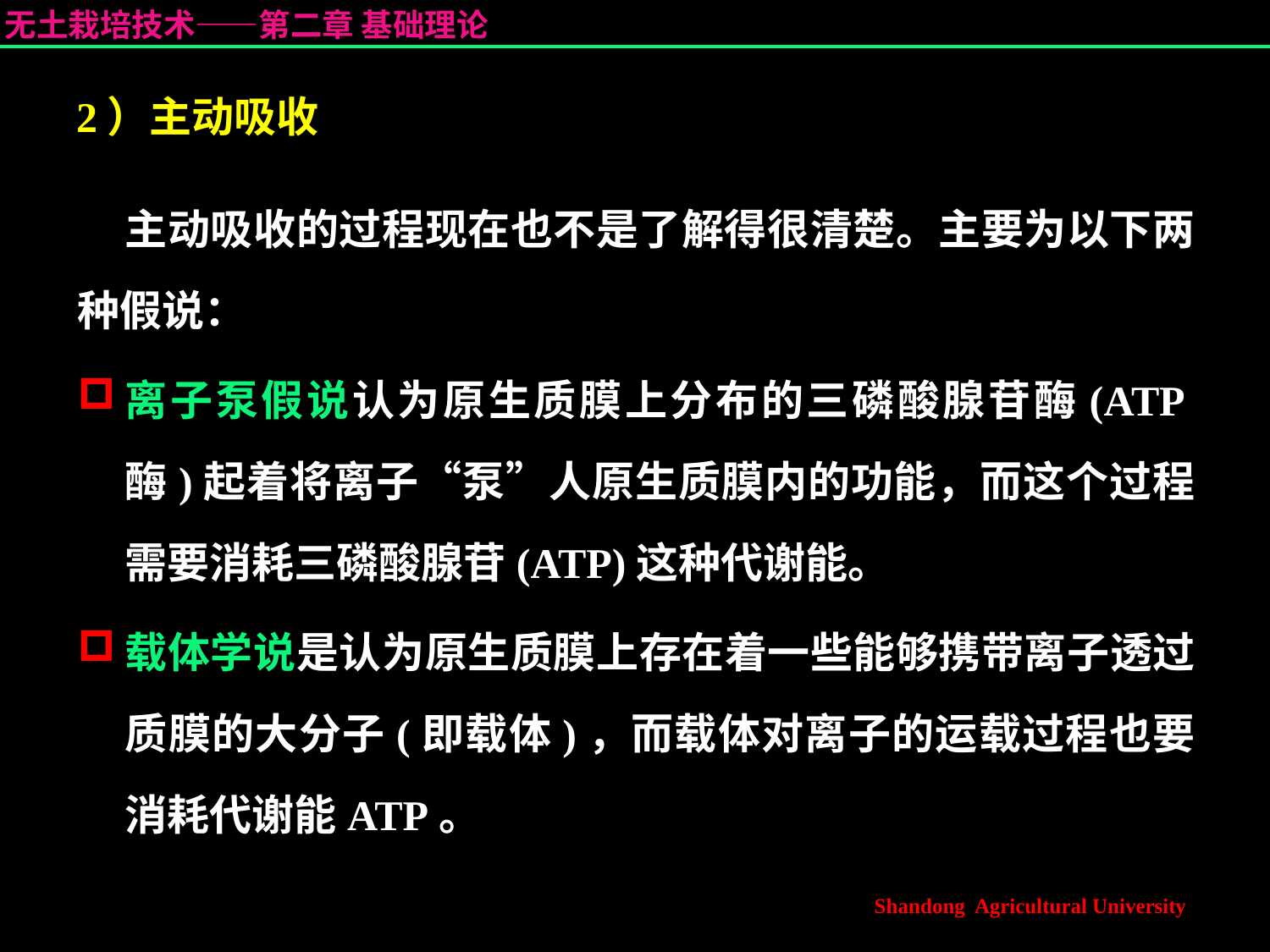

# 2）主动吸收
主动吸收的过程现在也不是了解得很清楚。主要为以下两种假说：
离子泵假说认为原生质膜上分布的三磷酸腺苷酶(ATP酶)起着将离子“泵”人原生质膜内的功能，而这个过程需要消耗三磷酸腺苷(ATP)这种代谢能。
载体学说是认为原生质膜上存在着一些能够携带离子透过质膜的大分子(即载体)，而载体对离子的运载过程也要消耗代谢能ATP。